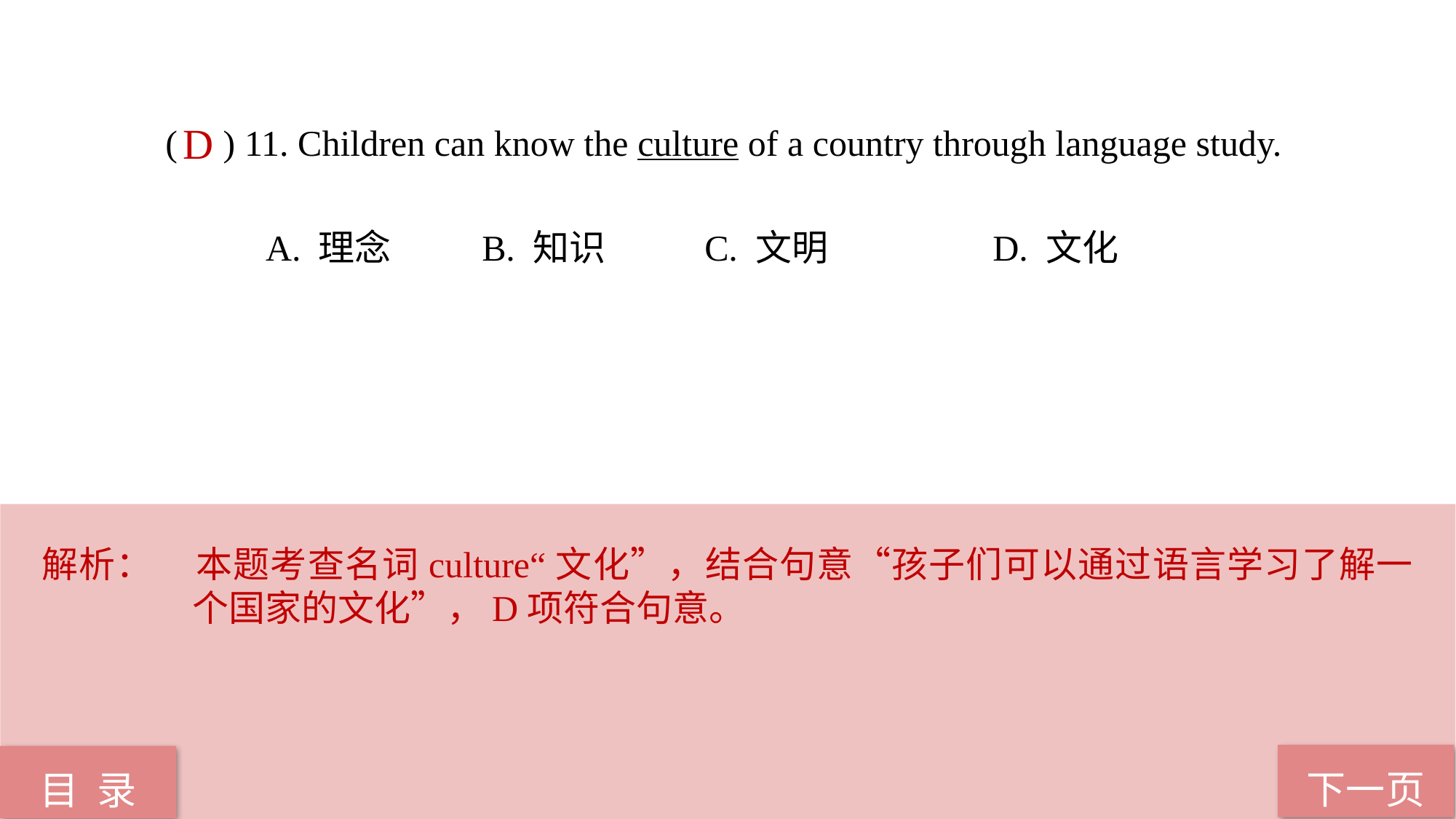

(     ) 11. Children can know the culture of a country through language study.

           A. 理念          B. 知识           C. 文明                   D. 文化
D
解析：	本题考查名词culture“文化”，结合句意“孩子们可以通过语言学习了解一个国家的文化”，D项符合句意。